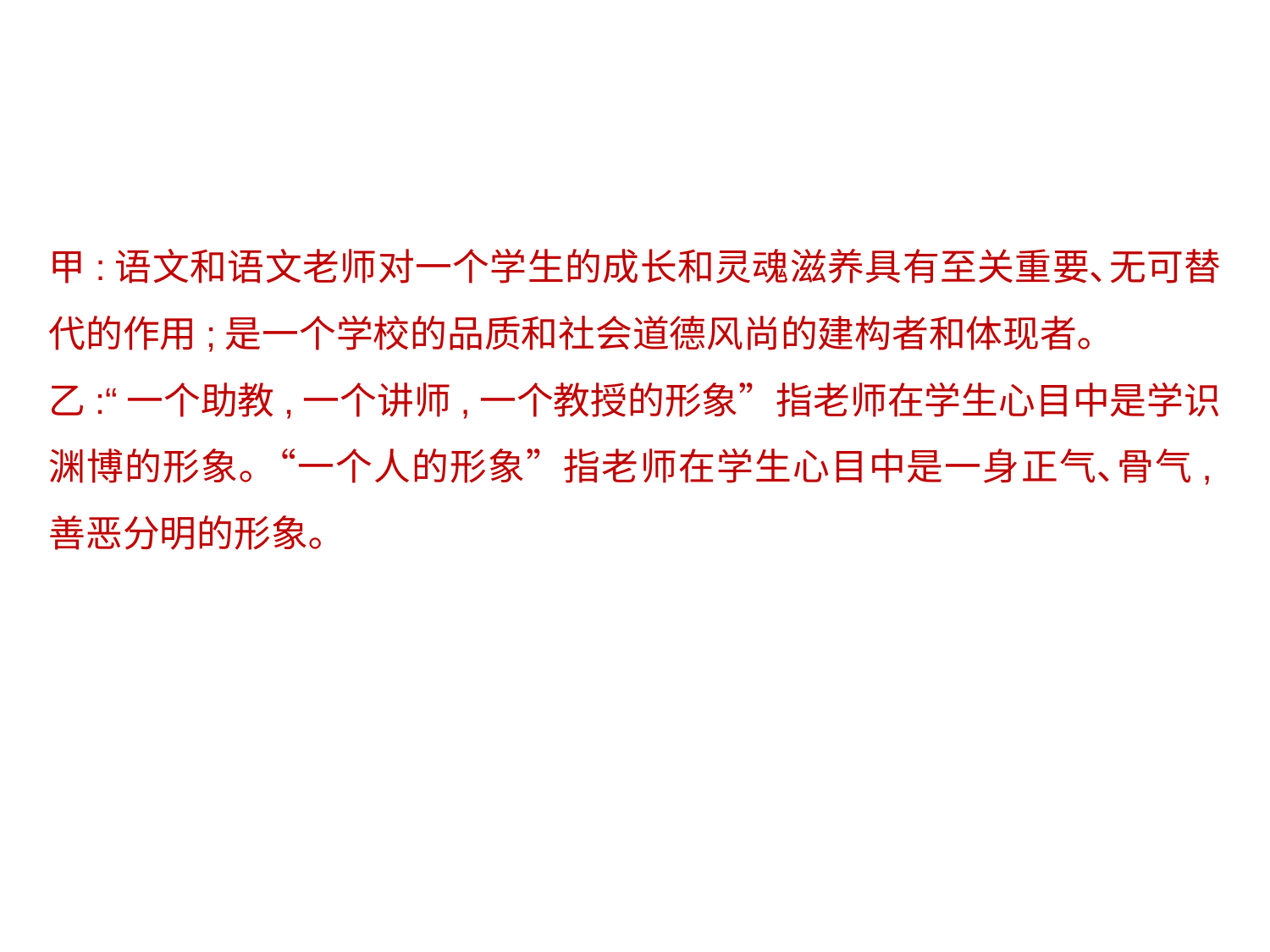

甲:语文和语文老师对一个学生的成长和灵魂滋养具有至关重要､无可替代的作用;是一个学校的品质和社会道德风尚的建构者和体现者｡
乙:“一个助教,一个讲师,一个教授的形象”指老师在学生心目中是学识渊博的形象｡“一个人的形象”指老师在学生心目中是一身正气､骨气,善恶分明的形象｡